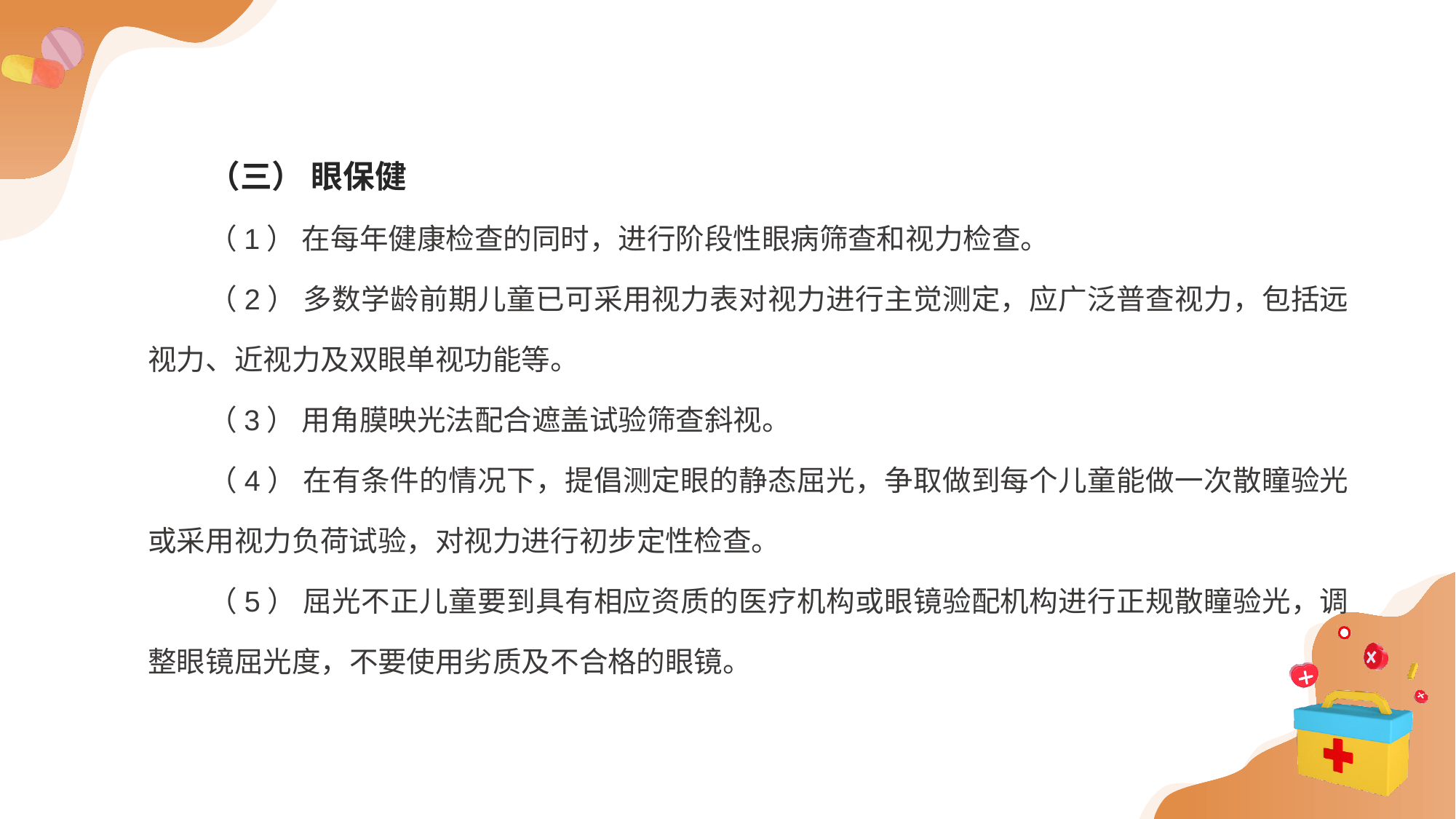

（三） 眼保健
（1） 在每年健康检查的同时，进行阶段性眼病筛查和视力检查。
（2） 多数学龄前期儿童已可采用视力表对视力进行主觉测定，应广泛普查视力，包括远视力、近视力及双眼单视功能等。
（3） 用角膜映光法配合遮盖试验筛查斜视。
（4） 在有条件的情况下，提倡测定眼的静态屈光，争取做到每个儿童能做一次散瞳验光或采用视力负荷试验，对视力进行初步定性检查。
（5） 屈光不正儿童要到具有相应资质的医疗机构或眼镜验配机构进行正规散瞳验光，调整眼镜屈光度，不要使用劣质及不合格的眼镜。